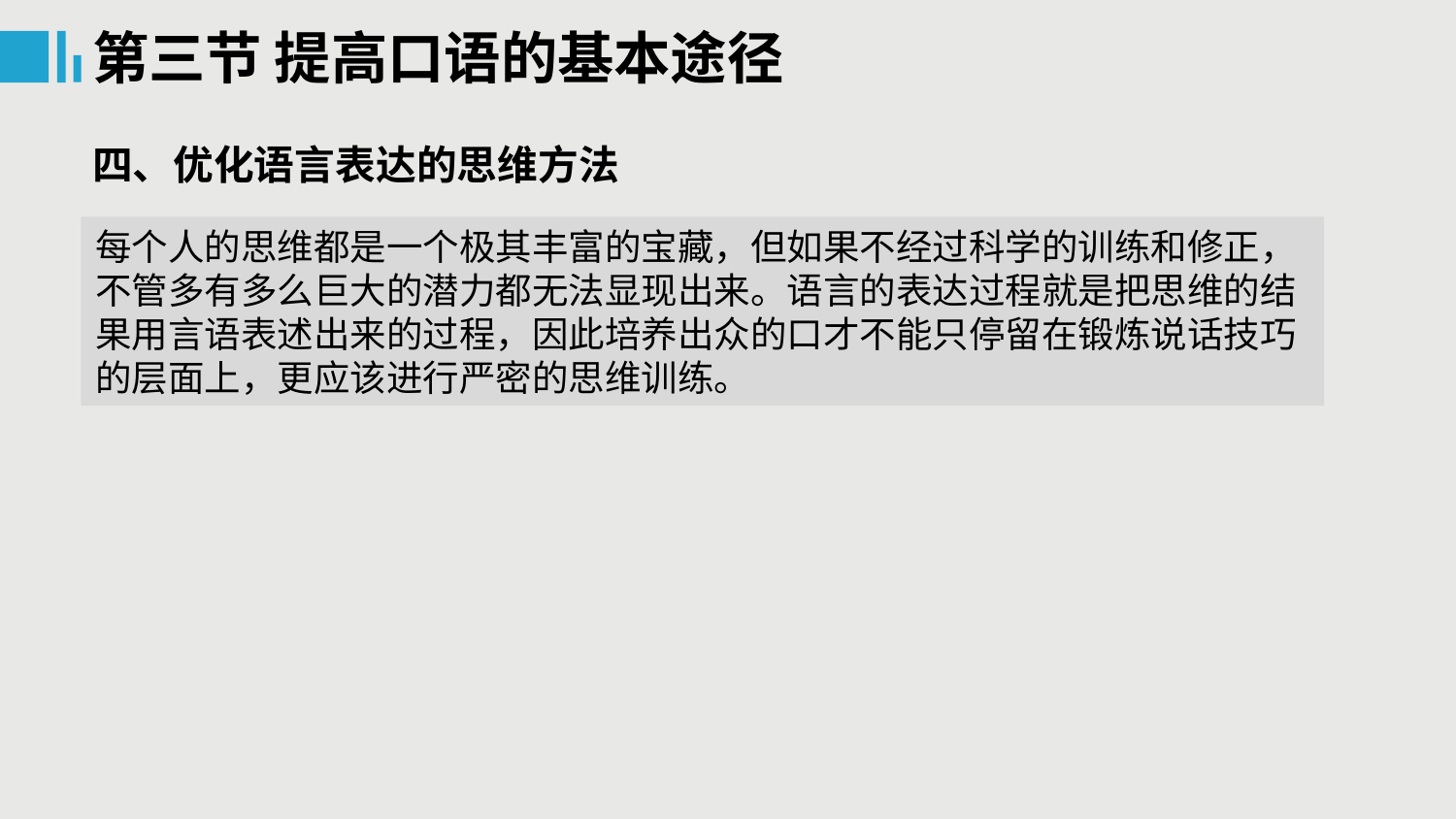

第三节 提高口语的基本途径

四、优化语言表达的思维方法
每个人的思维都是一个极其丰富的宝藏，但如果不经过科学的训练和修正，不管多有多么巨大的潜力都无法显现出来。语言的表达过程就是把思维的结果用言语表述出来的过程，因此培养出众的口才不能只停留在锻炼说话技巧的层面上，更应该进行严密的思维训练。